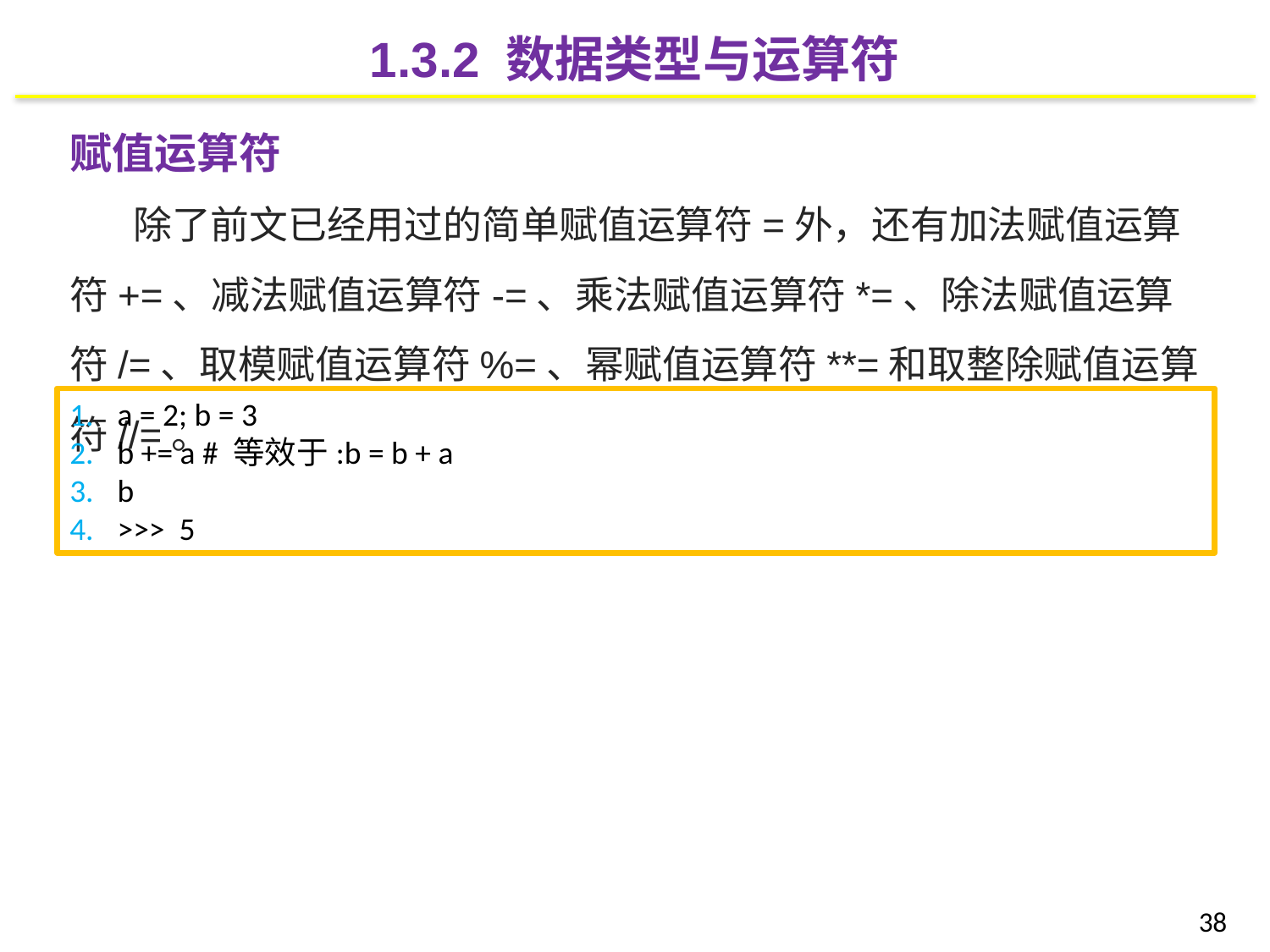

1.3.2 数据类型与运算符
赋值运算符
除了前文已经用过的简单赋值运算符=外，还有加法赋值运算符+=、减法赋值运算符-=、乘法赋值运算符*=、除法赋值运算符/=、取模赋值运算符%=、幂赋值运算符**=和取整除赋值运算符//=。
a = 2; b = 3
b += a # 等效于:b = b + a
b
>>>  5
38